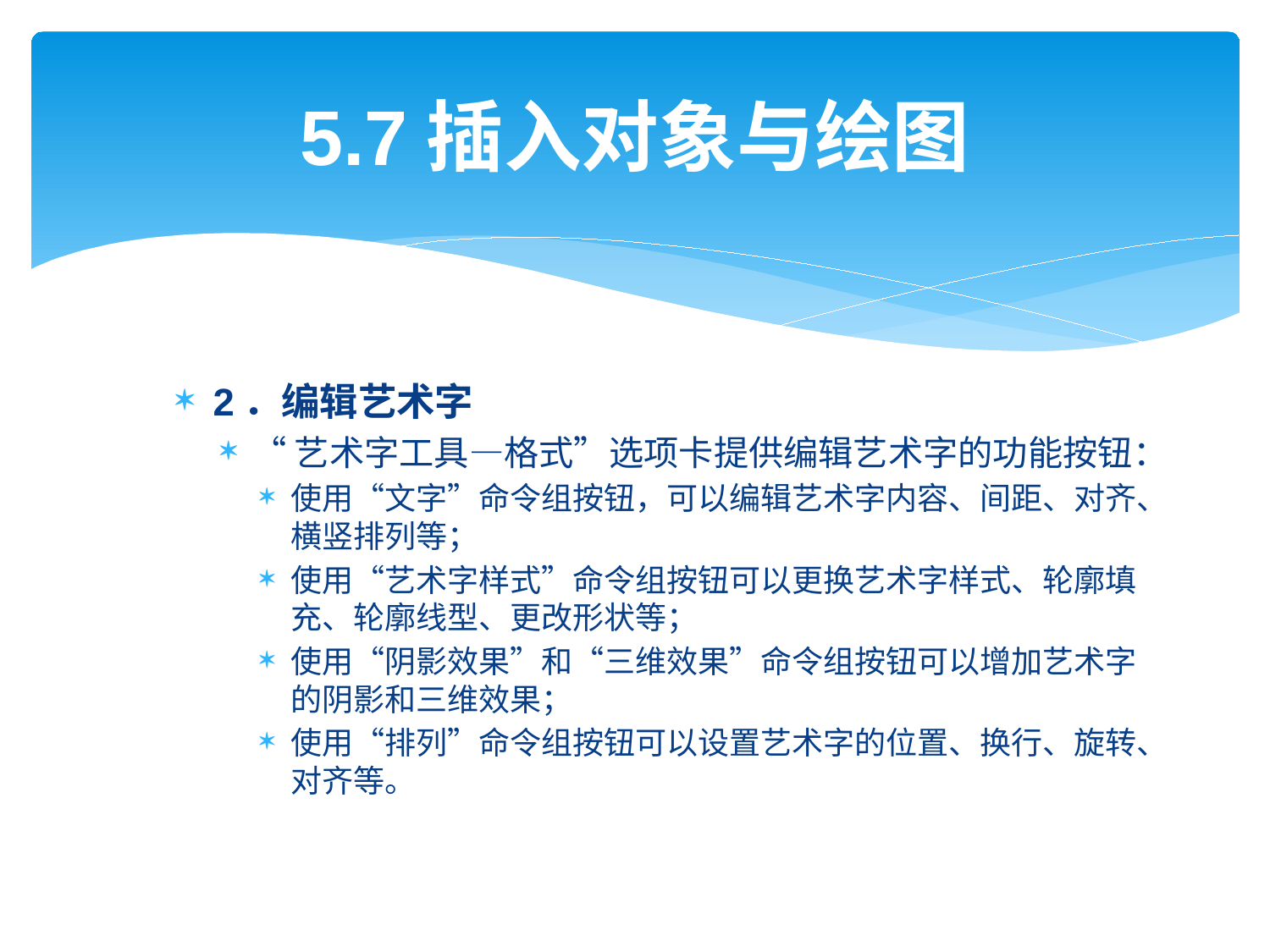

# 5.7插入对象与绘图
2．编辑艺术字
“艺术字工具—格式”选项卡提供编辑艺术字的功能按钮：
使用“文字”命令组按钮，可以编辑艺术字内容、间距、对齐、横竖排列等；
使用“艺术字样式”命令组按钮可以更换艺术字样式、轮廓填充、轮廓线型、更改形状等；
使用“阴影效果”和“三维效果”命令组按钮可以增加艺术字的阴影和三维效果；
使用“排列”命令组按钮可以设置艺术字的位置、换行、旋转、对齐等。